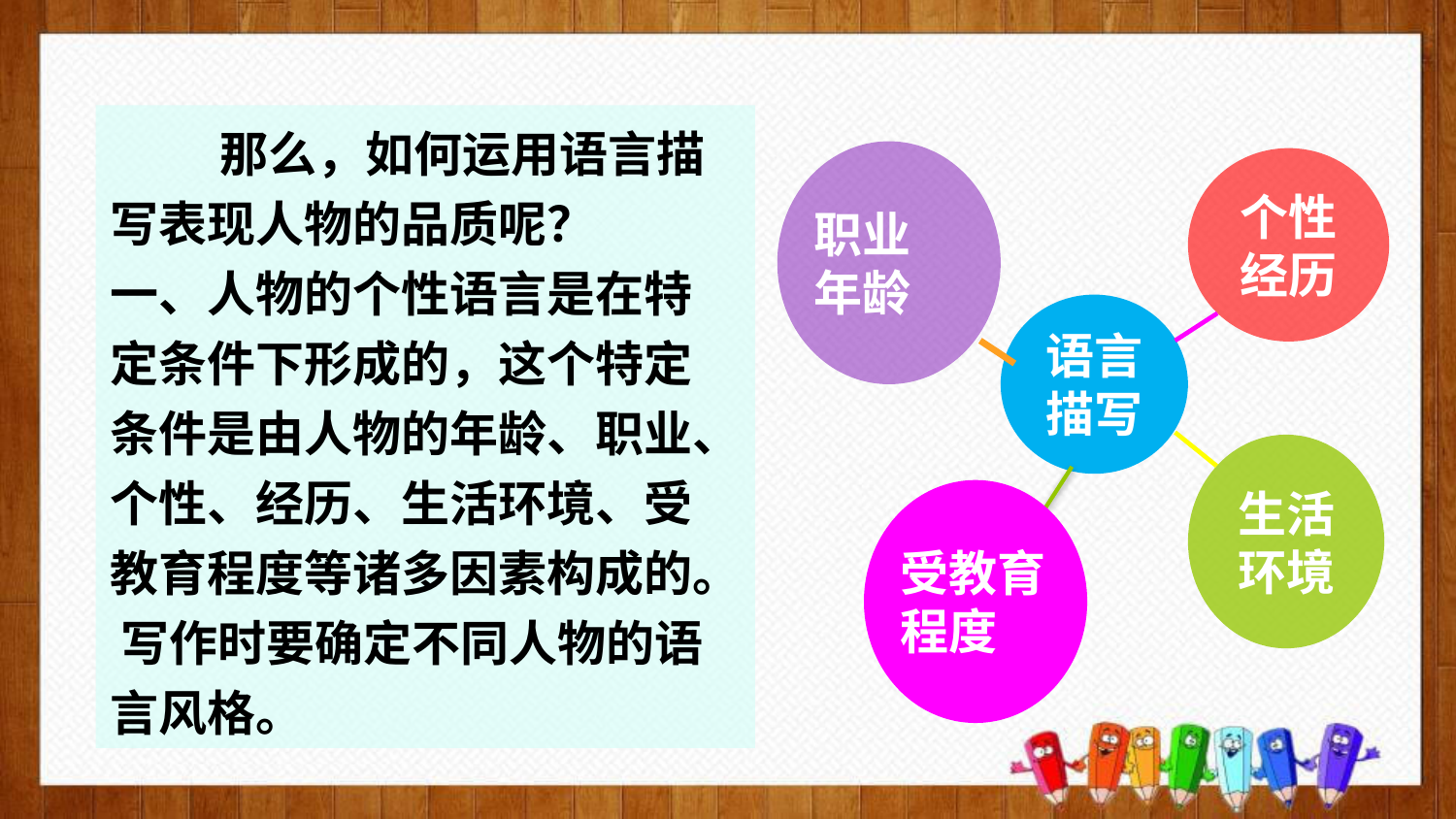

那么，如何运用语言描写表现人物的品质呢？
一、人物的个性语言是在特定条件下形成的，这个特定条件是由人物的年龄、职业、个性、经历、生活环境、受教育程度等诸多因素构成的。 写作时要确定不同人物的语言风格。

个性
经历
职业
年龄
语言描写
生活环境

受教育程度